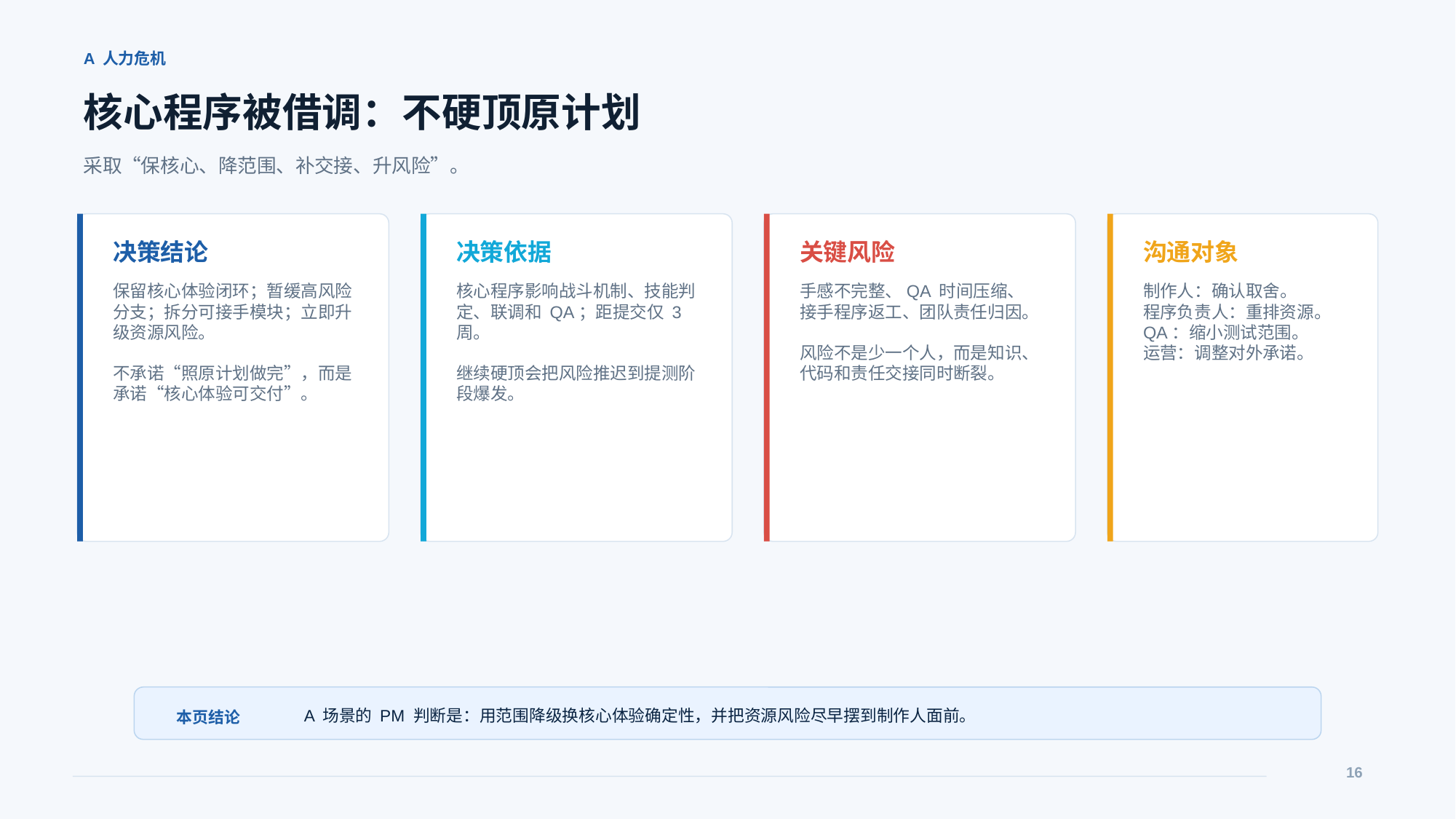

A 人力危机
核心程序被借调：不硬顶原计划
采取“保核心、降范围、补交接、升风险”。

决策结论
决策依据
关键风险
沟通对象
保留核心体验闭环；暂缓高风险分支；拆分可接手模块；立即升级资源风险。

不承诺“照原计划做完”，而是承诺“核心体验可交付”。
核心程序影响战斗机制、技能判定、联调和 QA；距提交仅 3 周。

继续硬顶会把风险推迟到提测阶段爆发。
手感不完整、QA 时间压缩、接手程序返工、团队责任归因。

风险不是少一个人，而是知识、代码和责任交接同时断裂。
制作人：确认取舍。
程序负责人：重排资源。
QA：缩小测试范围。
运营：调整对外承诺。

A 场景的 PM 判断是：用范围降级换核心体验确定性，并把资源风险尽早摆到制作人面前。
本页结论
16